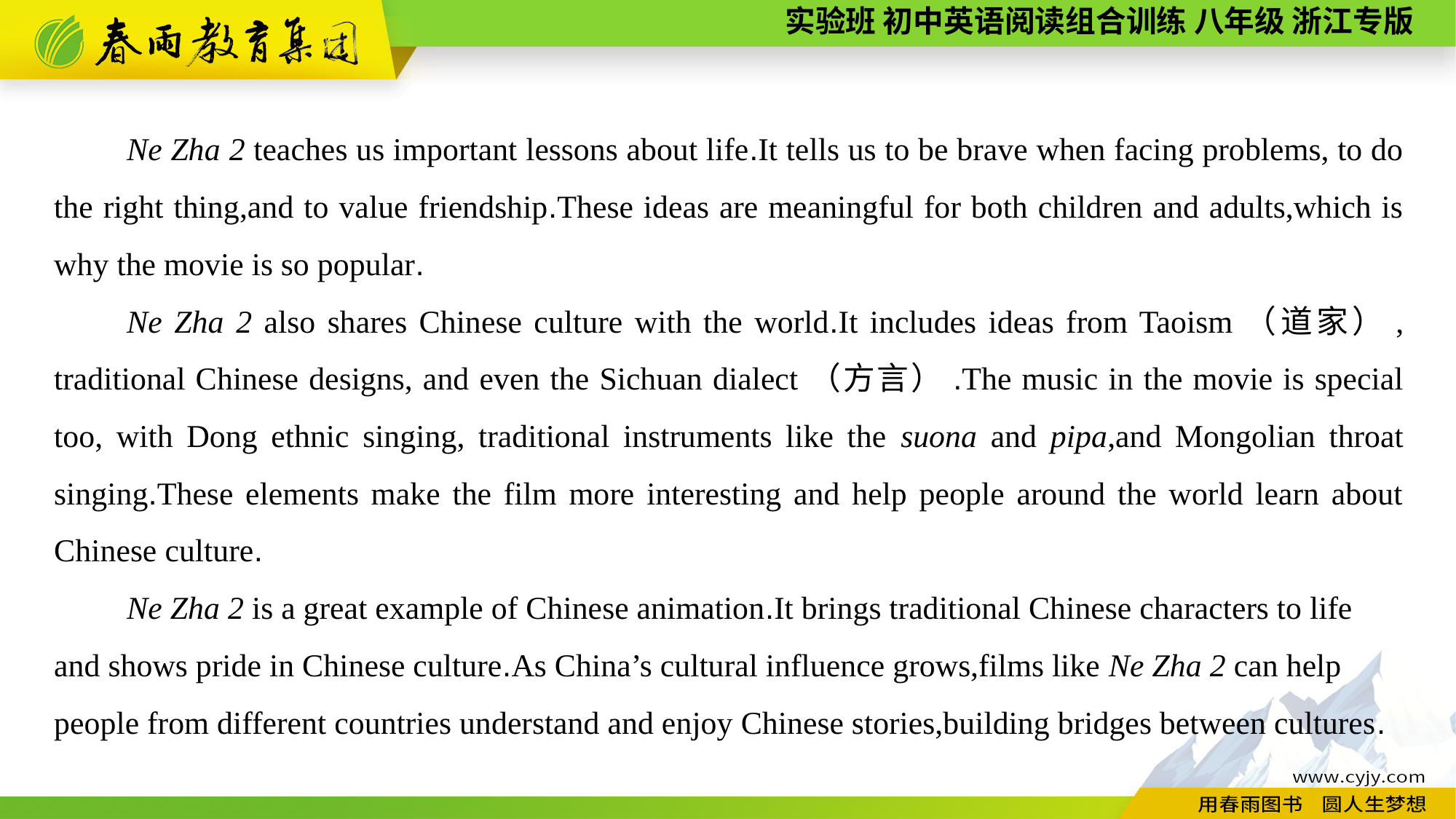

Ne Zha 2 teaches us important lessons about life.It tells us to be brave when facing problems, to do the right thing,and to value friendship.These ideas are meaningful for both children and adults,which is why the movie is so popular.
Ne Zha 2 also shares Chinese culture with the world.It includes ideas from Taoism（道家）, traditional Chinese designs, and even the Sichuan dialect（方言）.The music in the movie is special too, with Dong ethnic singing, traditional instruments like the suona and pipa,and Mongolian throat singing.These elements make the film more interesting and help people around the world learn about Chinese culture.
Ne Zha 2 is a great example of Chinese animation.It brings traditional Chinese characters to life and shows pride in Chinese culture.As China’s cultural influence grows,films like Ne Zha 2 can help people from different countries understand and enjoy Chinese stories,building bridges between cultures.